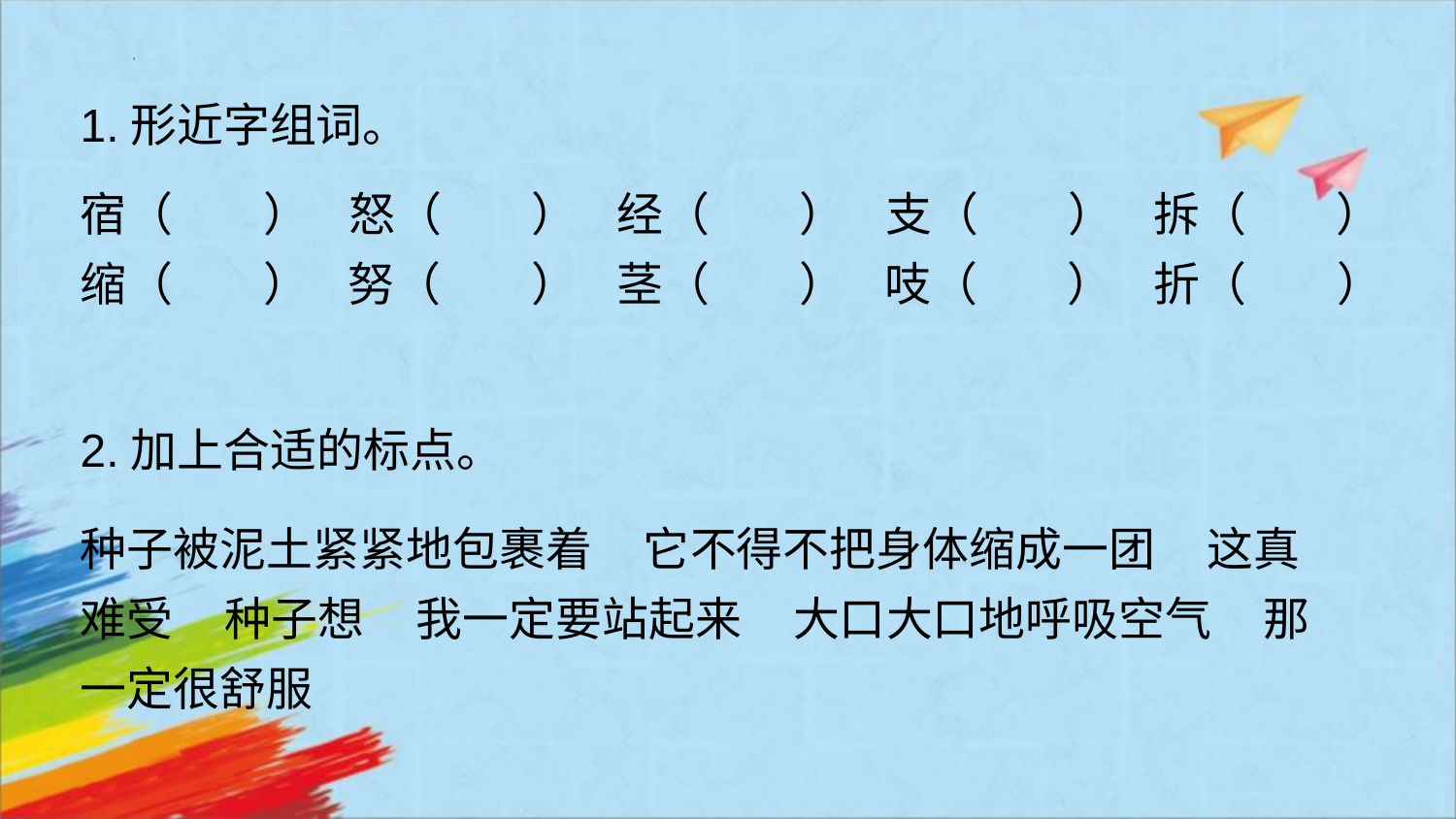

1.形近字组词。
宿（       ）   怒（       ）   经（       ）   支（       ）   拆（       ）
缩（       ）   努（       ）   茎（       ）   吱（       ）   折（       ）
2.加上合适的标点。
种子被泥土紧紧地包裹着    它不得不把身体缩成一团    这真难受    种子想    我一定要站起来    大口大口地呼吸空气    那一定很舒服